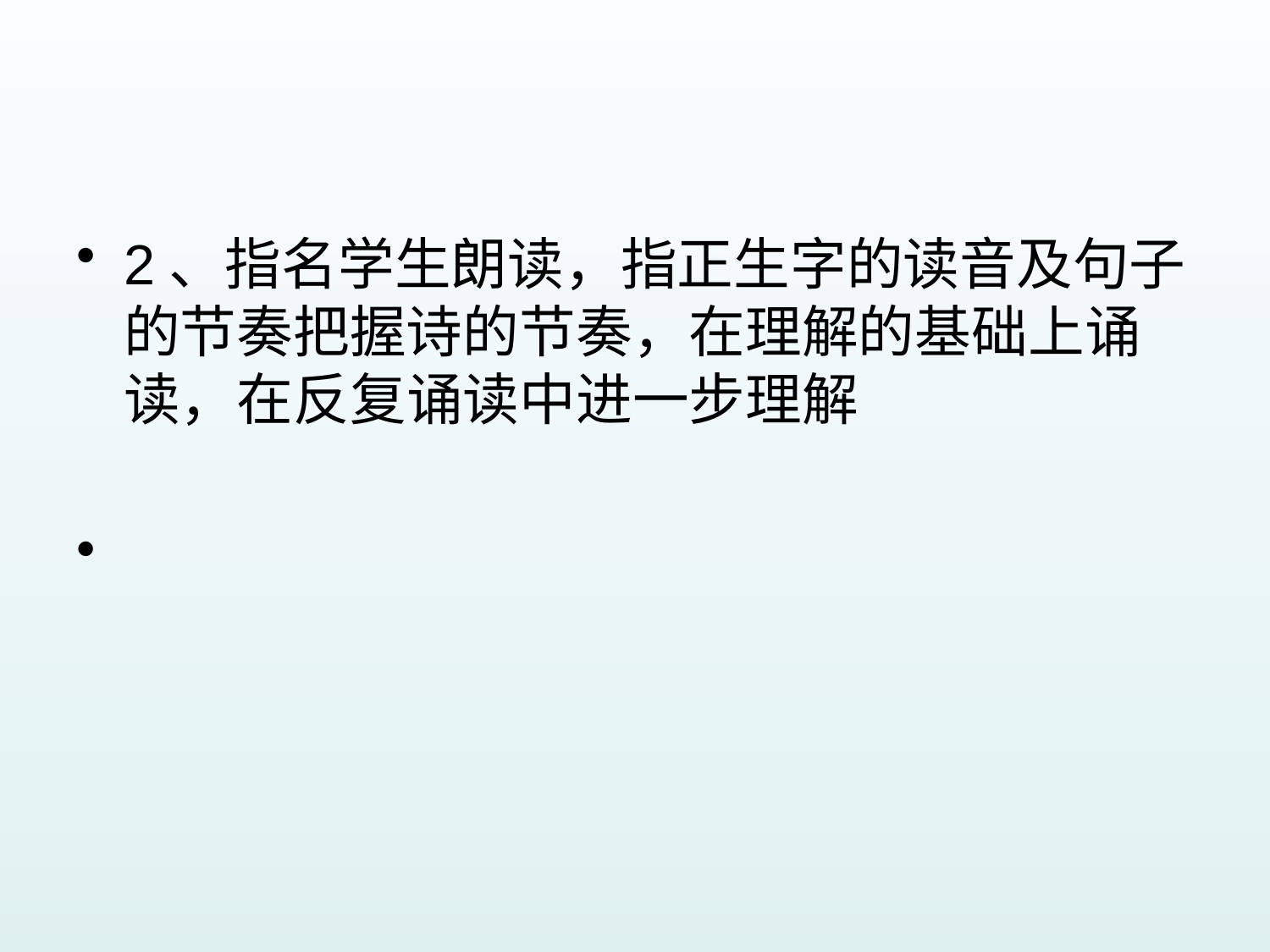

#
2、指名学生朗读，指正生字的读音及句子的节奏把握诗的节奏，在理解的基础上诵读，在反复诵读中进一步理解